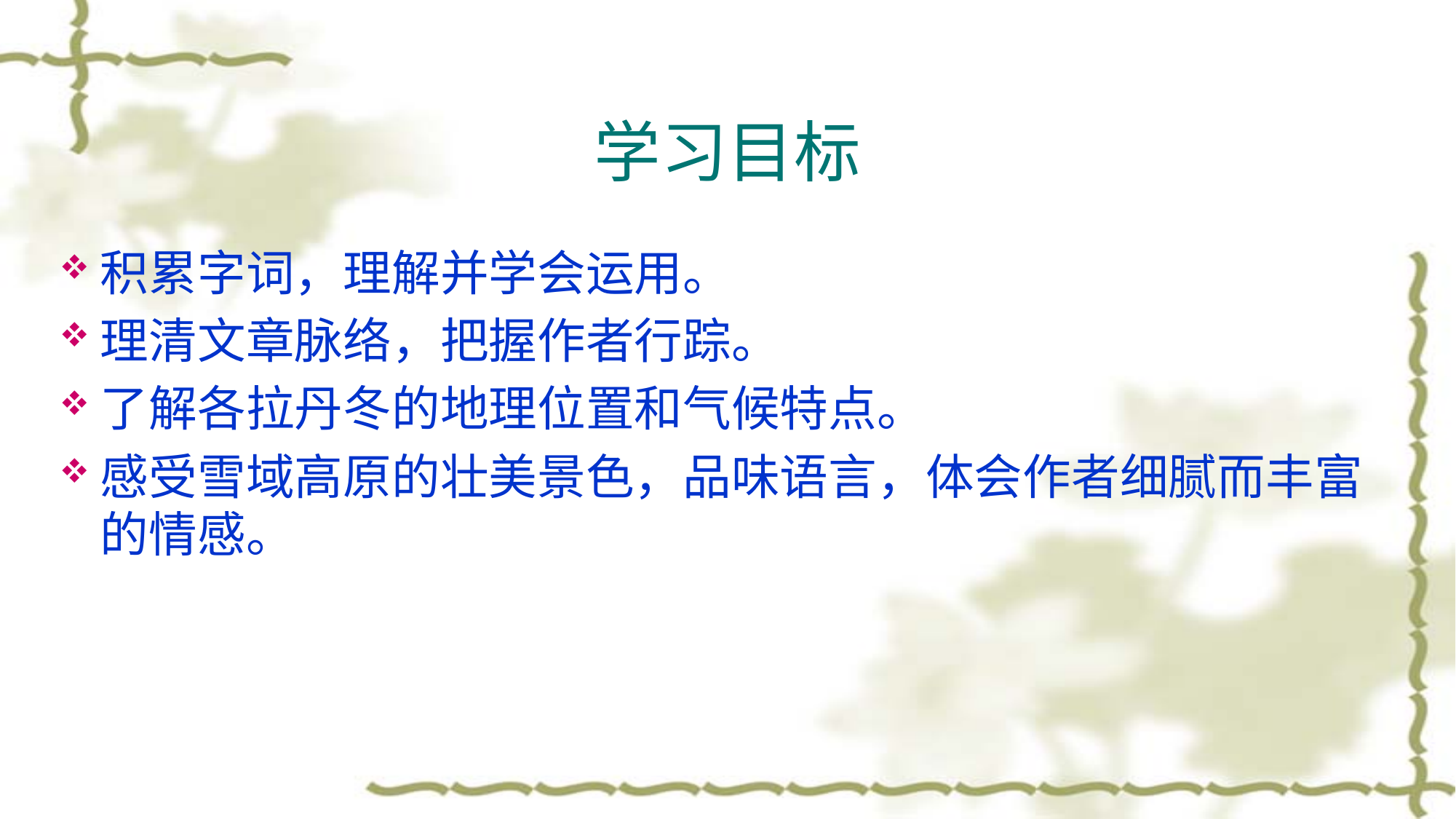

# 学习目标
积累字词，理解并学会运用。
理清文章脉络，把握作者行踪。
了解各拉丹冬的地理位置和气候特点。
感受雪域高原的壮美景色，品味语言，体会作者细腻而丰富的情感。